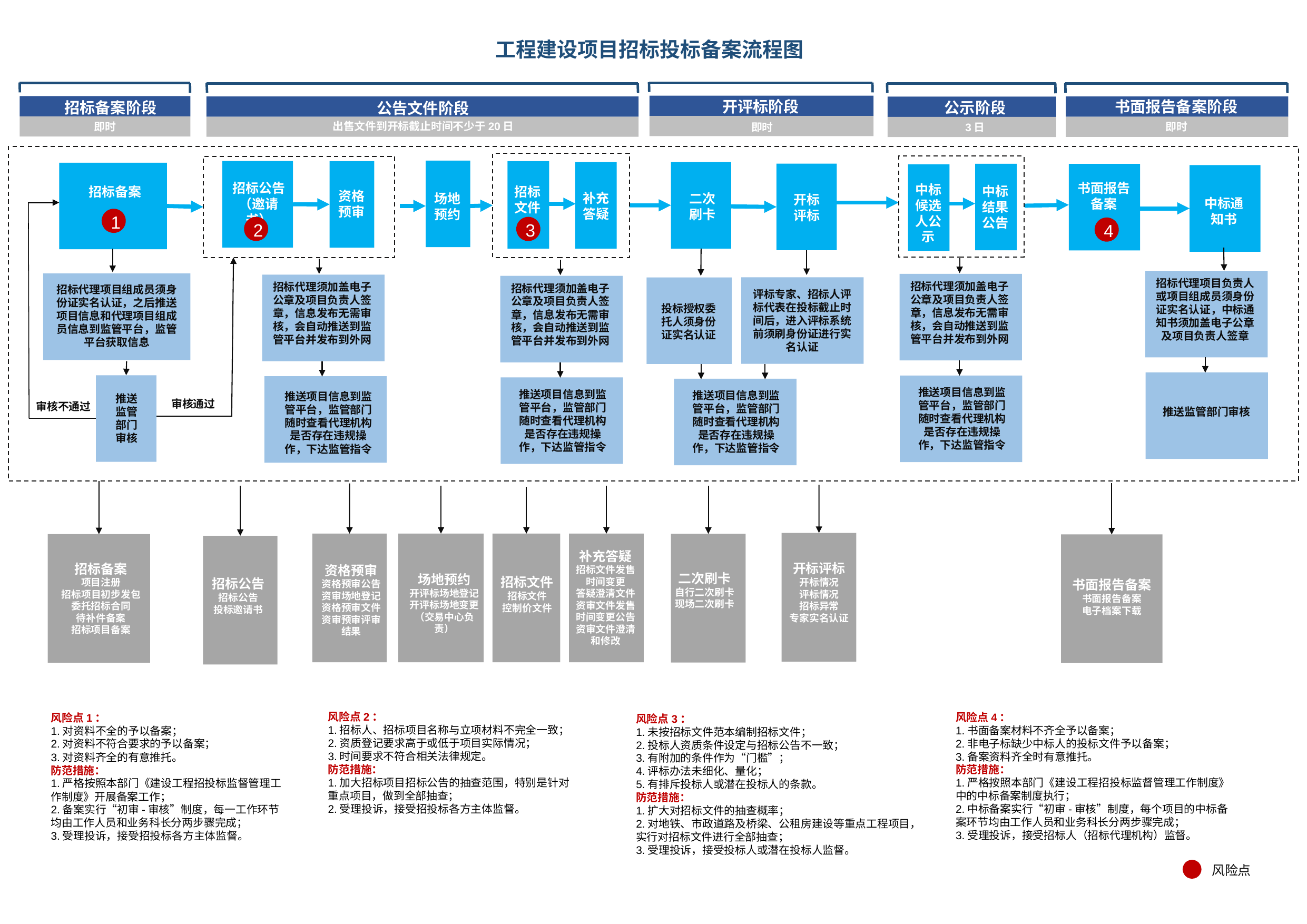

# 工程建设项目招标投标备案流程图
书面报告备案阶段
开评标阶段
招标备案阶段
公示阶段
公告文件阶段

即时

出售文件到开标截止时间不少于20日
即时
3日
即时

书面报告备案
招标公告（邀请书）
中标候选人公示
中标结果公告
招标文件
招标备案
资格预审
补充答疑
场地预约
二次刷卡
开标
评标
中标通知书
1

2

3

4

招标代理项目负责人或项目组成员须身份证实名认证，中标通知书须加盖电子公章及项目负责人签章

招标代理须加盖电子公章及项目负责人签章，信息发布无需审核，会自动推送到监管平台并发布到外网

招标代理须加盖电子公章及项目负责人签章，信息发布无需审核，会自动推送到监管平台并发布到外网

招标代理须加盖电子公章及项目负责人签章，信息发布无需审核，会自动推送到监管平台并发布到外网
招标代理项目组成员须身份证实名认证，之后推送项目信息和代理项目组成员信息到监管平台，监管平台获取信息
评标专家、招标人评标代表在投标截止时间后，进入评标系统前须刷身份证进行实名认证
投标授权委托人须身份证实名认证

推送项目信息到监管平台，监管部门随时查看代理机构是否存在违规操作，下达监管指令
推送项目信息到监管平台，监管部门随时查看代理机构是否存在违规操作，下达监管指令
推送项目信息到监管平台，监管部门随时查看代理机构是否存在违规操作，下达监管指令
推送项目信息到监管平台，监管部门随时查看代理机构是否存在违规操作，下达监管指令
推送监管部门审核
审核通过
审核不通过
推送监管部门审核

补充答疑
招标文件发售时间变更
答疑澄清文件
资审文件发售时间变更公告
资审文件澄清和修改
开标评标
开标情况
评标情况
招标异常
专家实名认证
招标备案
项目注册
招标项目初步发包
委托招标合同
待补件备案
招标项目备案
资格预审
资格预审公告
资审场地登记
资格预审文件
资审预审评审结果
二次刷卡
自行二次刷卡
现场二次刷卡
场地预约
开评标场地登记
开评标场地变更
（交易中心负责）
招标文件
招标文件
控制价文件

招标公告
招标公告
投标邀请书
书面报告备案
书面报告备案
电子档案下载
风险点2：
1.招标人、招标项目名称与立项材料不完全一致；
2.资质登记要求高于或低于项目实际情况；
3.时间要求不符合相关法律规定。
防范措施：
1.加大招标项目招标公告的抽查范围，特别是针对重点项目，做到全部抽查；
2.受理投诉，接受招投标各方主体监督。
风险点4：
1.书面备案材料不齐全予以备案；
2.非电子标缺少中标人的投标文件予以备案；
3.备案资料齐全时有意推托。
防范措施：
1.严格按照本部门《建设工程招投标监督管理工作制度》中的中标备案制度执行；
2.中标备案实行“初审-审核”制度，每个项目的中标备案环节均由工作人员和业务科长分两步骤完成；
3.受理投诉，接受招标人（招标代理机构）监督。
风险点1：
1.对资料不全的予以备案；
2.对资料不符合要求的予以备案；
3.对资料齐全的有意推托。
防范措施：
1.严格按照本部门《建设工程招投标监督管理工作制度》开展备案工作；
2.备案实行“初审-审核”制度，每一工作环节均由工作人员和业务科长分两步骤完成；
3.受理投诉，接受招投标各方主体监督。
风险点3：
1.未按招标文件范本编制招标文件；
2.投标人资质条件设定与招标公告不一致；
3.有附加的条件作为“门槛”；
4.评标办法未细化、量化；
5.有排斥投标人或潜在投标人的条款。
防范措施：
1.扩大对招标文件的抽查概率；
2.对地铁、市政道路及桥梁、公租房建设等重点工程项目，实行对招标文件进行全部抽查；
3.受理投诉，接受投标人或潜在投标人监督。
风险点